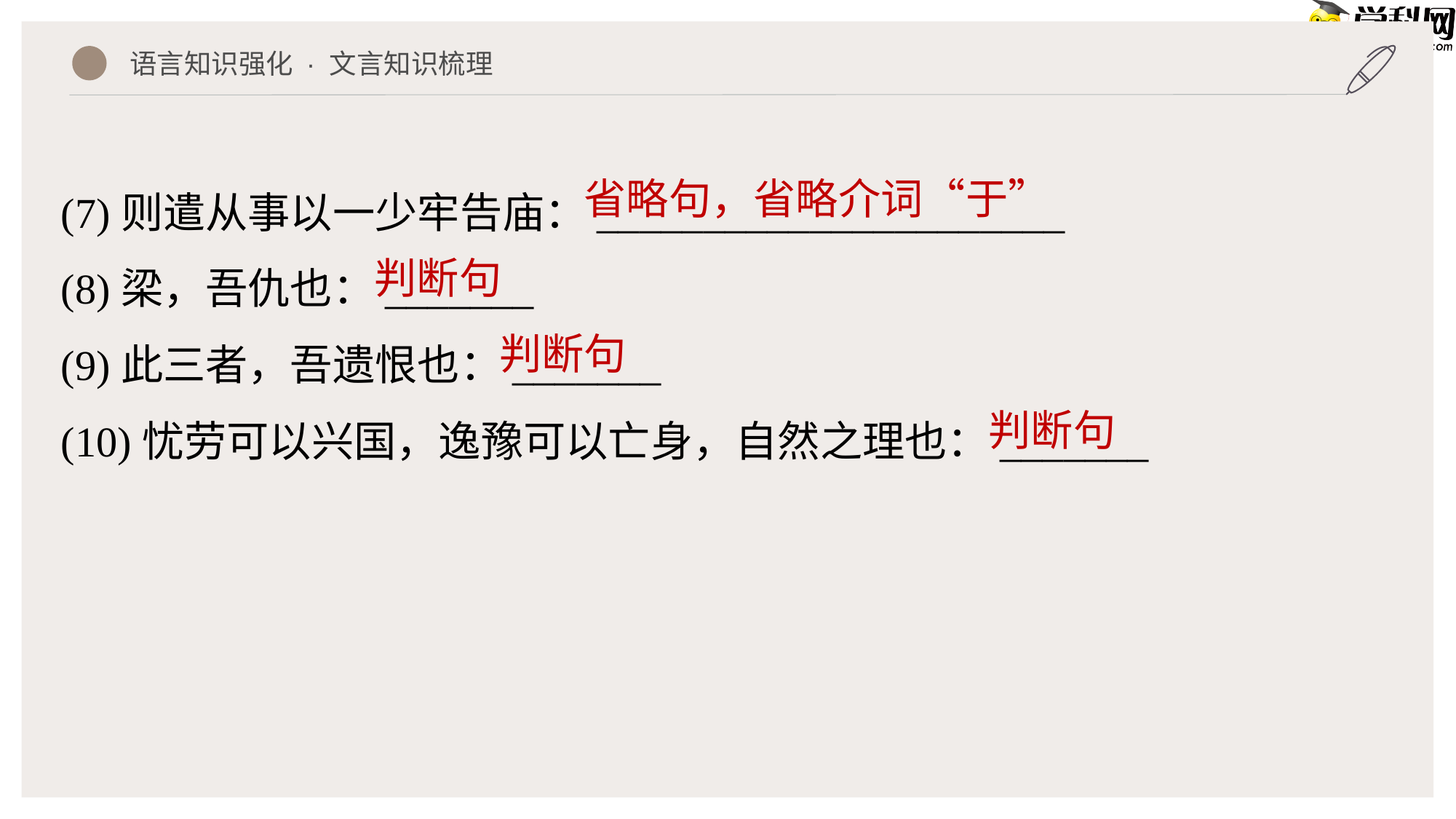

语言知识强化 · 文言知识梳理

(7)则遣从事以一少牢告庙：______________________
(8)梁，吾仇也：_______
(9)此三者，吾遗恨也：_______
(10)忧劳可以兴国，逸豫可以亡身，自然之理也：_______
省略句，省略介词“于”
判断句
判断句
判断句